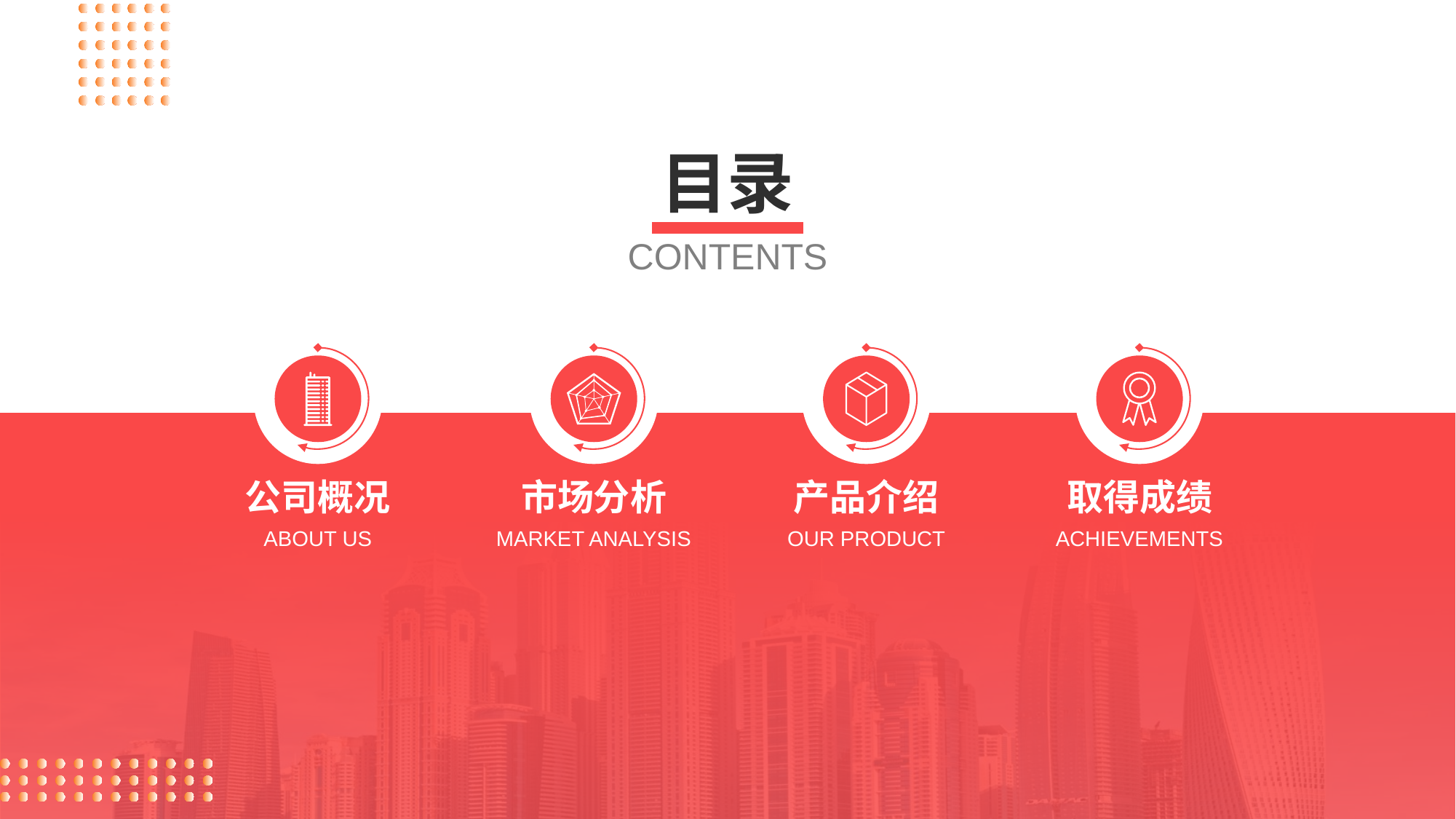

目录
CONTENTS

公司概况
ABOUT US

市场分析
MARKET ANALYSIS

产品介绍
OUR PRODUCT

取得成绩
ACHIEVEMENTS